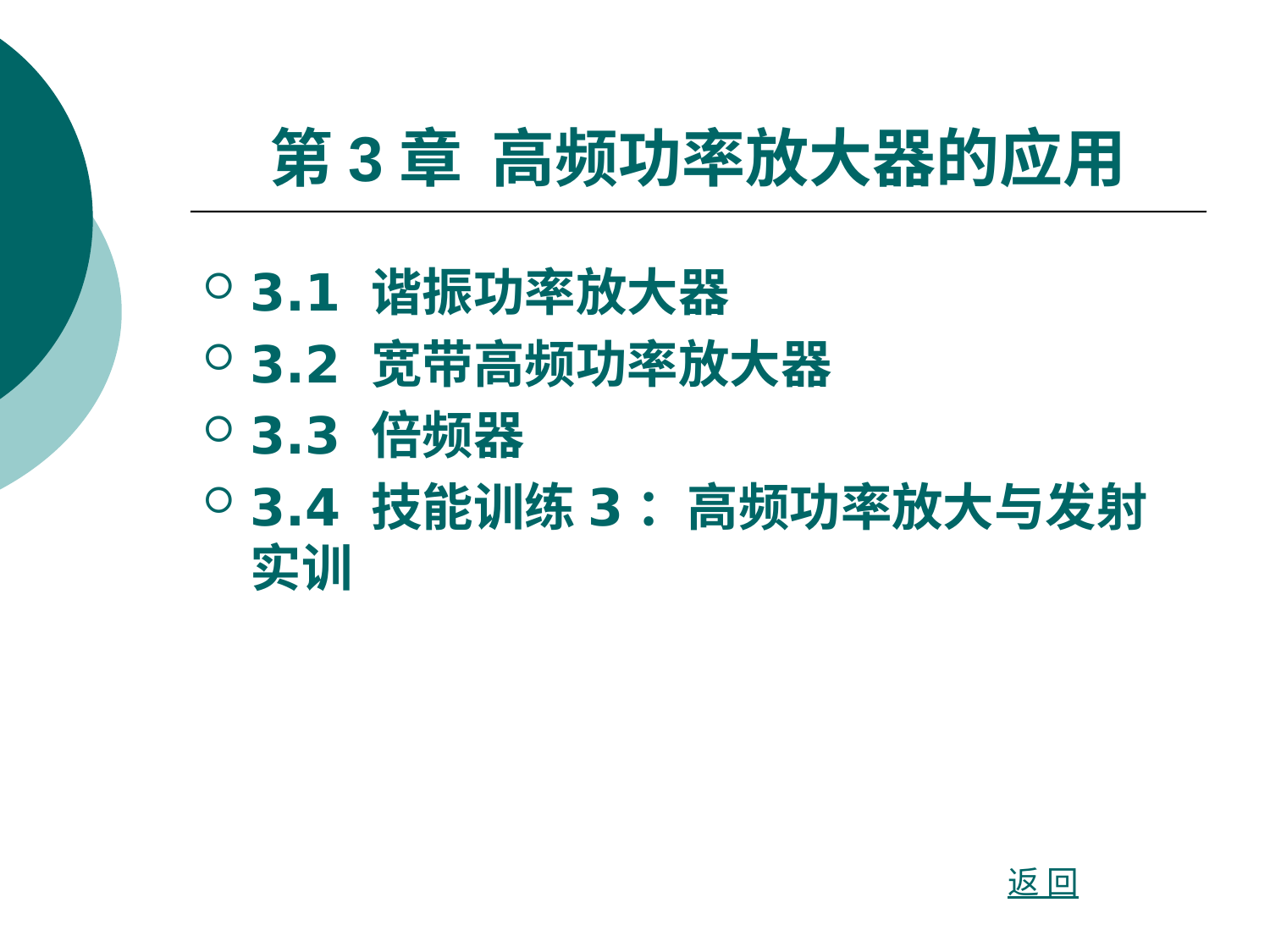

# 第3章  高频功率放大器的应用
3.1 谐振功率放大器
3.2 宽带高频功率放大器
3.3 倍频器
3.4 技能训练3：高频功率放大与发射实训

返 回